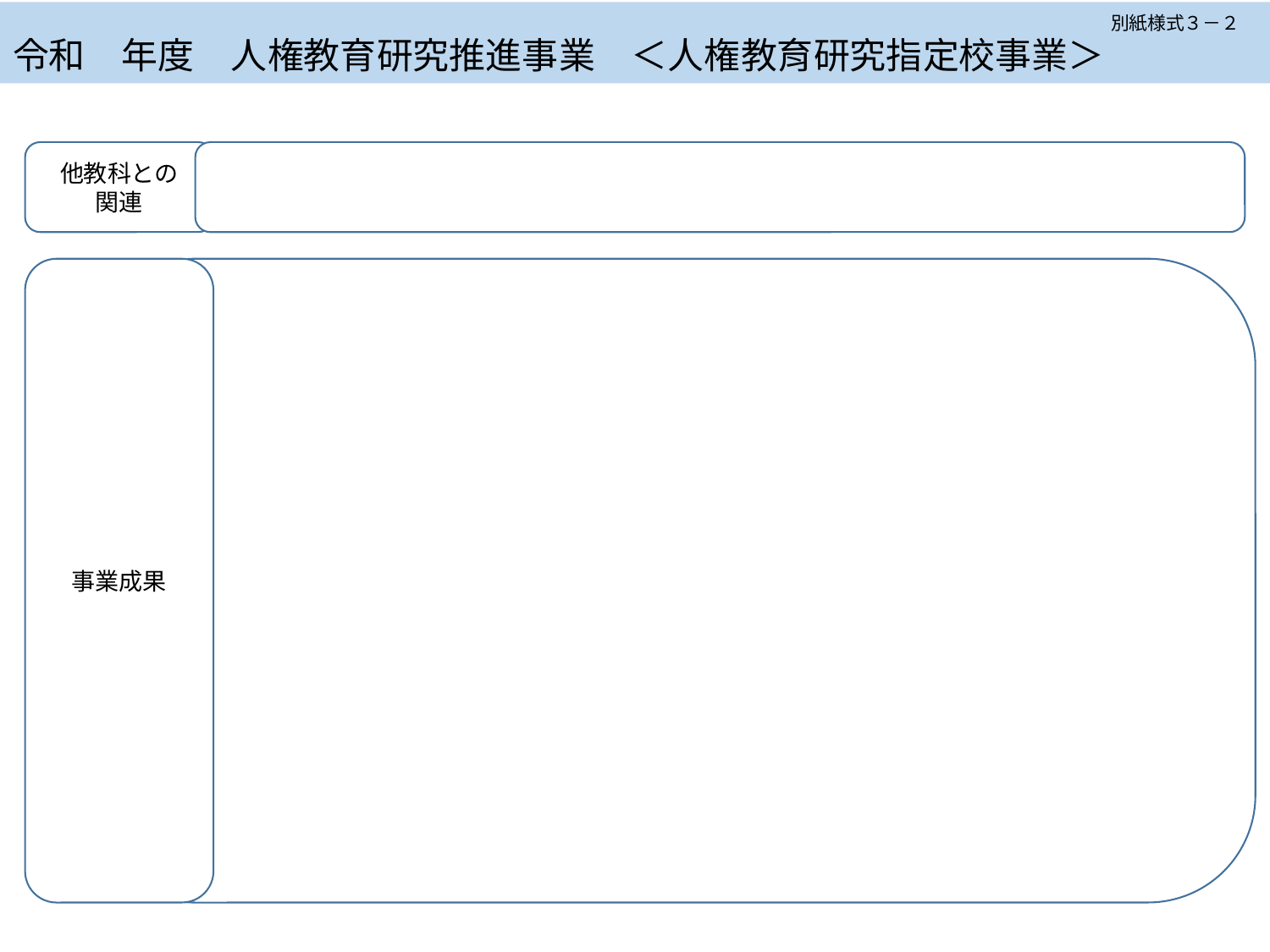

# 令和　年度　人権教育研究推進事業　＜人権教育研究指定校事業＞
別紙様式３－２
他教科との
関連

事業成果